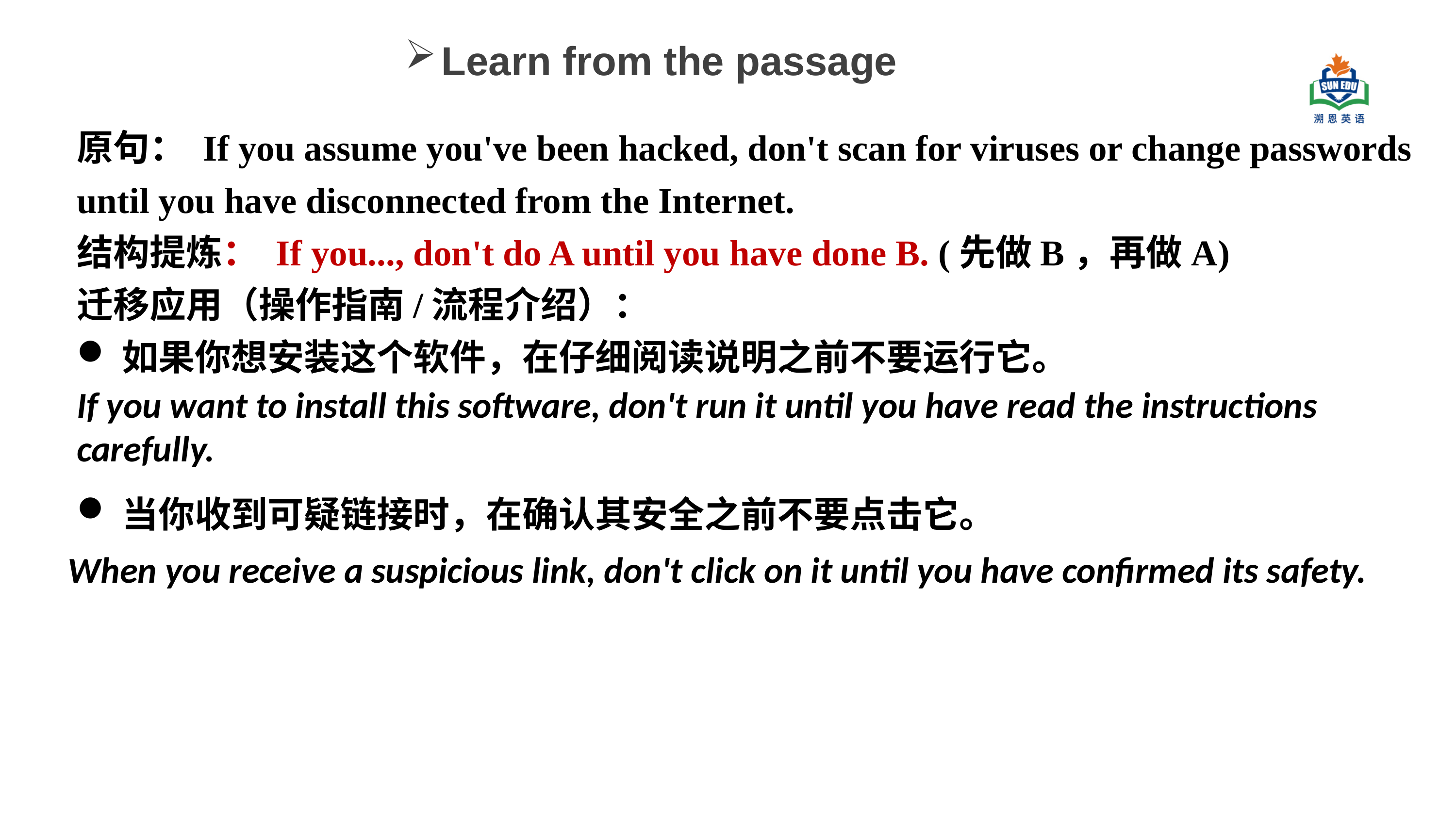

Learn from the passage
原句： If you assume you've been hacked, don't scan for viruses or change passwords until you have disconnected from the Internet.
结构提炼： If you..., don't do A until you have done B. (先做B，再做A)
迁移应用（操作指南/流程介绍）：
如果你想安装这个软件，在仔细阅读说明之前不要运行它。

当你收到可疑链接时，在确认其安全之前不要点击它。

If you want to install this software, don't run it until you have read the instructions carefully.
When you receive a suspicious link, don't click on it until you have confirmed its safety.